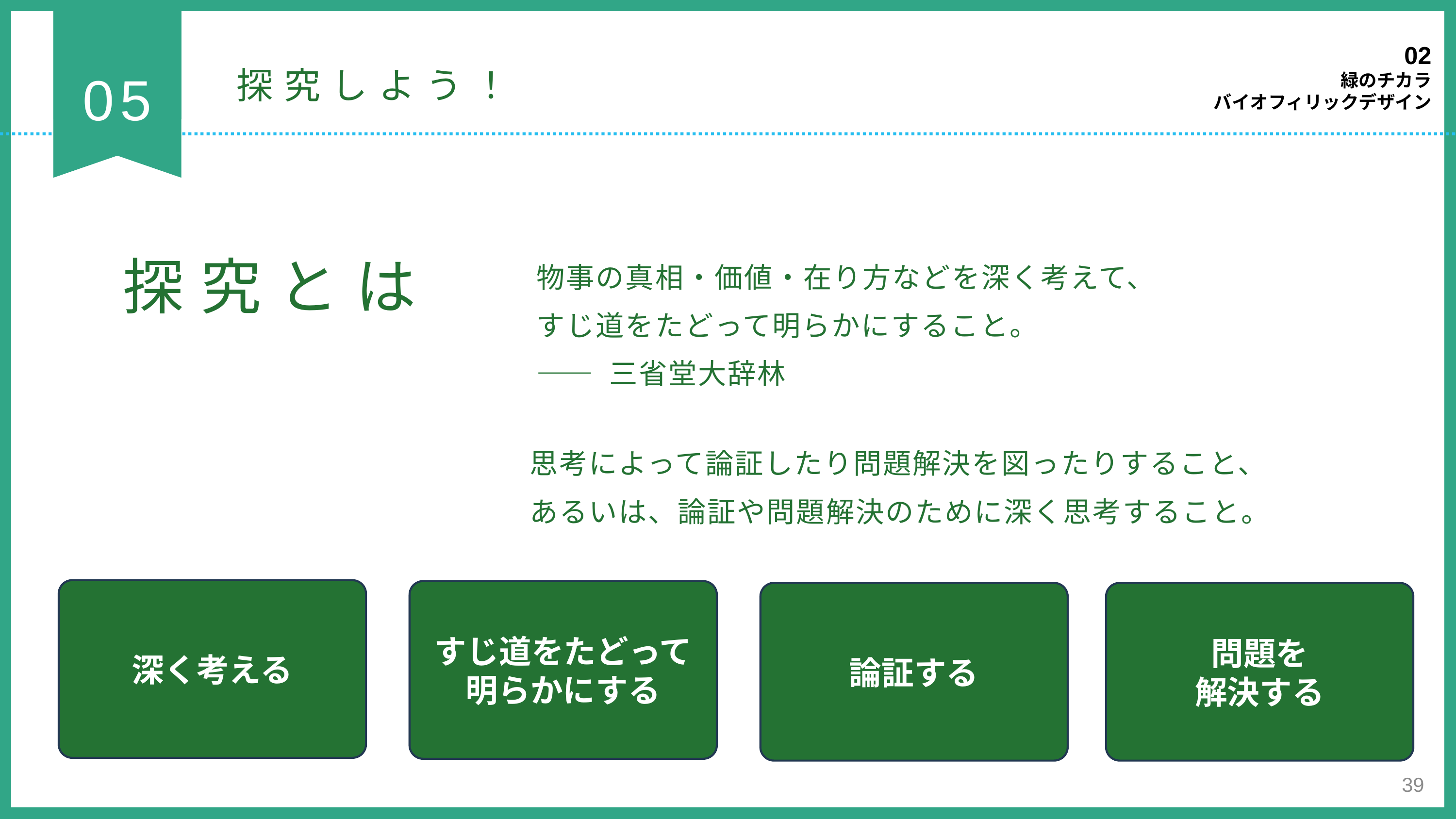

02
緑のチカラ
バイオフィリックデザイン
05
探究しよう！

探究とは
物事の真相・価値・在り方などを深く考えて、
すじ道をたどって明らかにすること。
―― 三省堂大辞林
思考によって論証したり問題解決を図ったりすること、
あるいは、論証や問題解決のために深く思考すること。
深く考える
すじ道をたどって
明らかにする
論証する
問題を
解決する
39